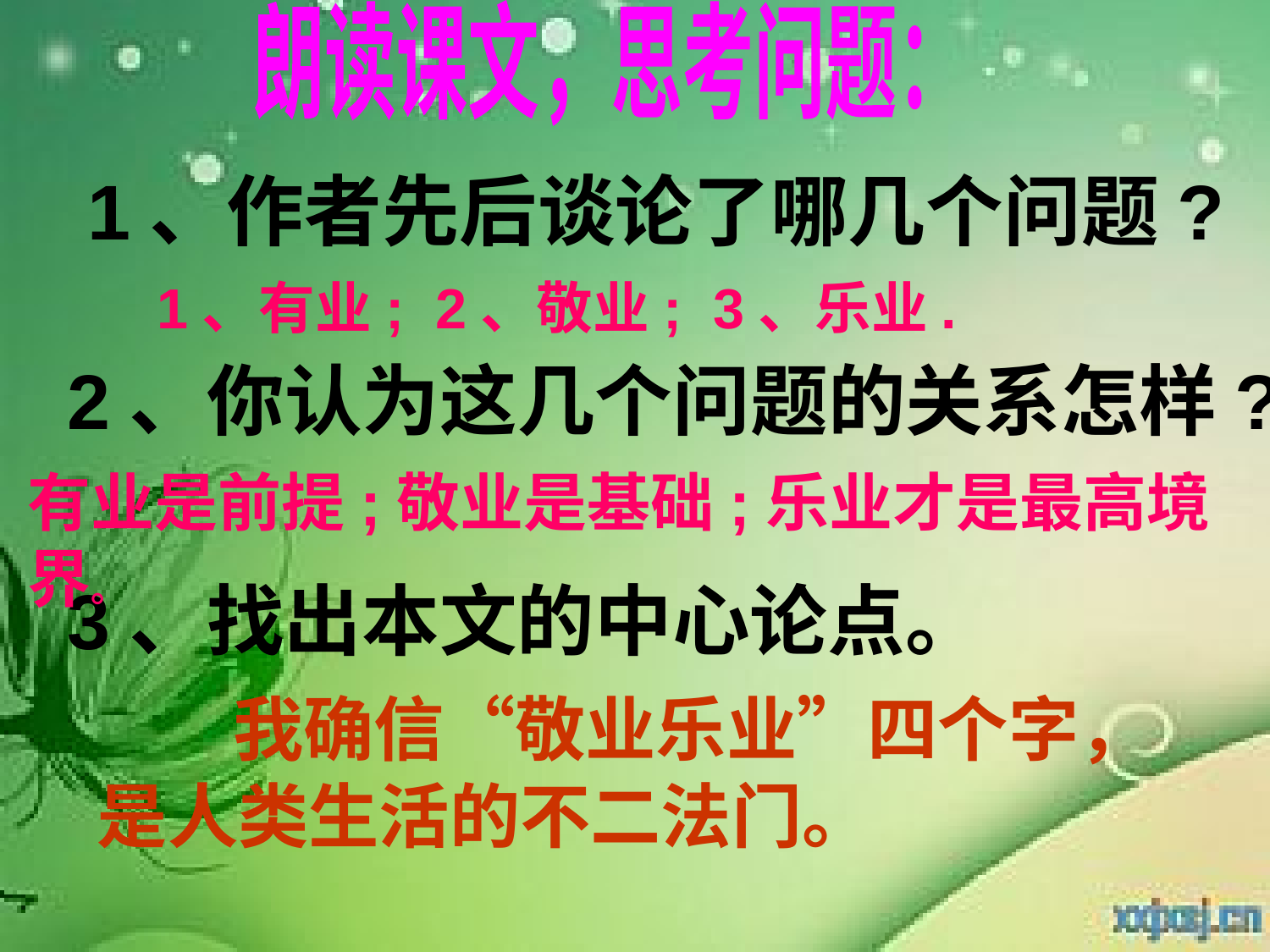

朗读课文，思考问题：
1、作者先后谈论了哪几个问题?
1、有业;  2、敬业;  3、乐业.
2、你认为这几个问题的关系怎样?
有业是前提;敬业是基础;乐业才是最高境界。
3、找出本文的中心论点。
      我确信“敬业乐业”四个字，是人类生活的不二法门。